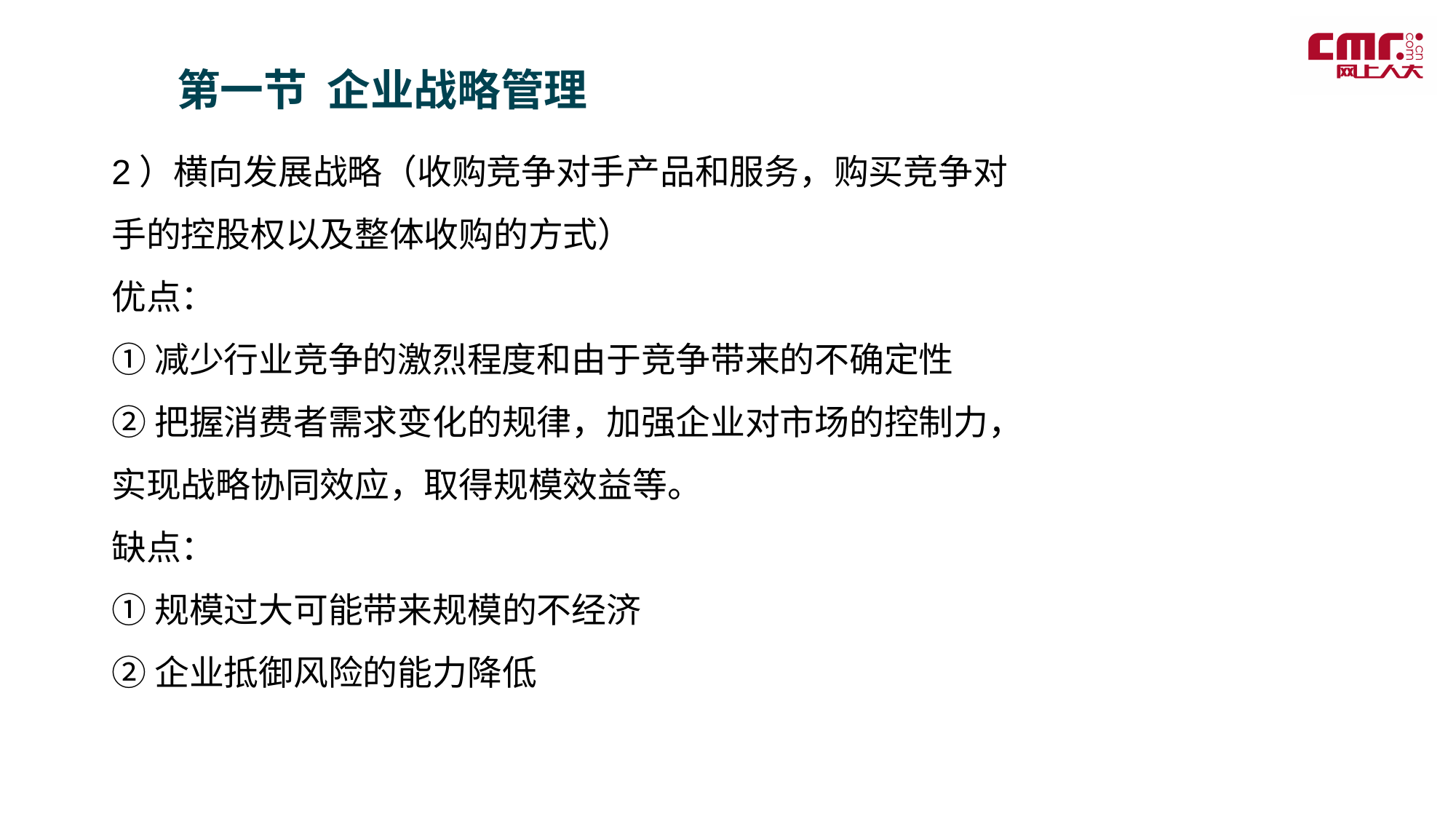

第一节  企业战略管理

2）横向发展战略（收购竞争对手产品和服务，购买竞争对手的控股权以及整体收购的方式）
优点：
①减少行业竞争的激烈程度和由于竞争带来的不确定性
②把握消费者需求变化的规律，加强企业对市场的控制力，实现战略协同效应，取得规模效益等。
缺点：
①规模过大可能带来规模的不经济
②企业抵御风险的能力降低